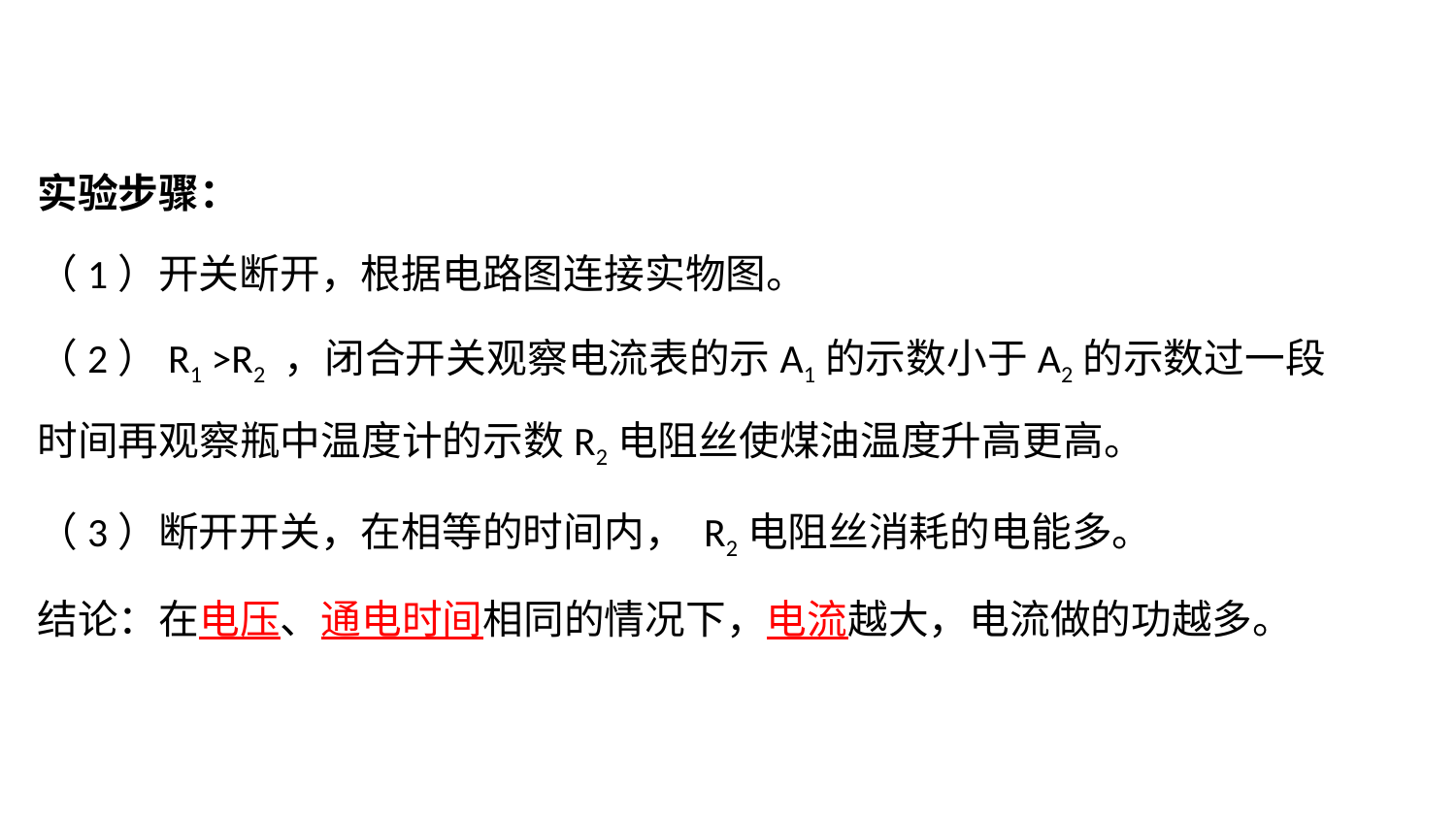

实验步骤：
（1）开关断开，根据电路图连接实物图。
（2）R1 >R2 ，闭合开关观察电流表的示A1的示数小于A2的示数过一段时间再观察瓶中温度计的示数R2电阻丝使煤油温度升高更高。
（3）断开开关，在相等的时间内， R2电阻丝消耗的电能多。
结论：在电压、通电时间相同的情况下，电流越大，电流做的功越多。